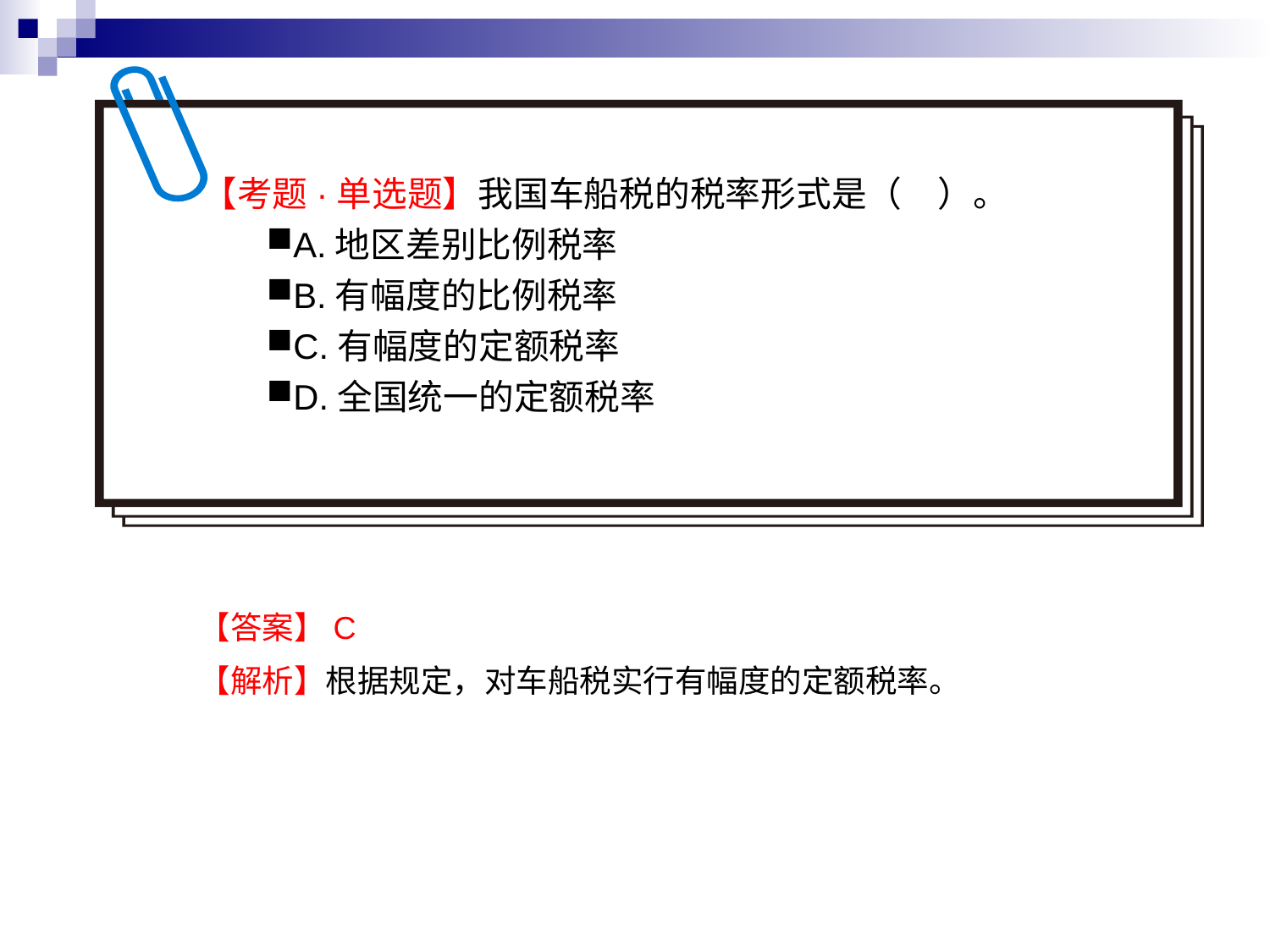

【考题·单选题】我国车船税的税率形式是（　）。
A.地区差别比例税率
B.有幅度的比例税率
C.有幅度的定额税率
D.全国统一的定额税率
【答案】C
【解析】根据规定，对车船税实行有幅度的定额税率。